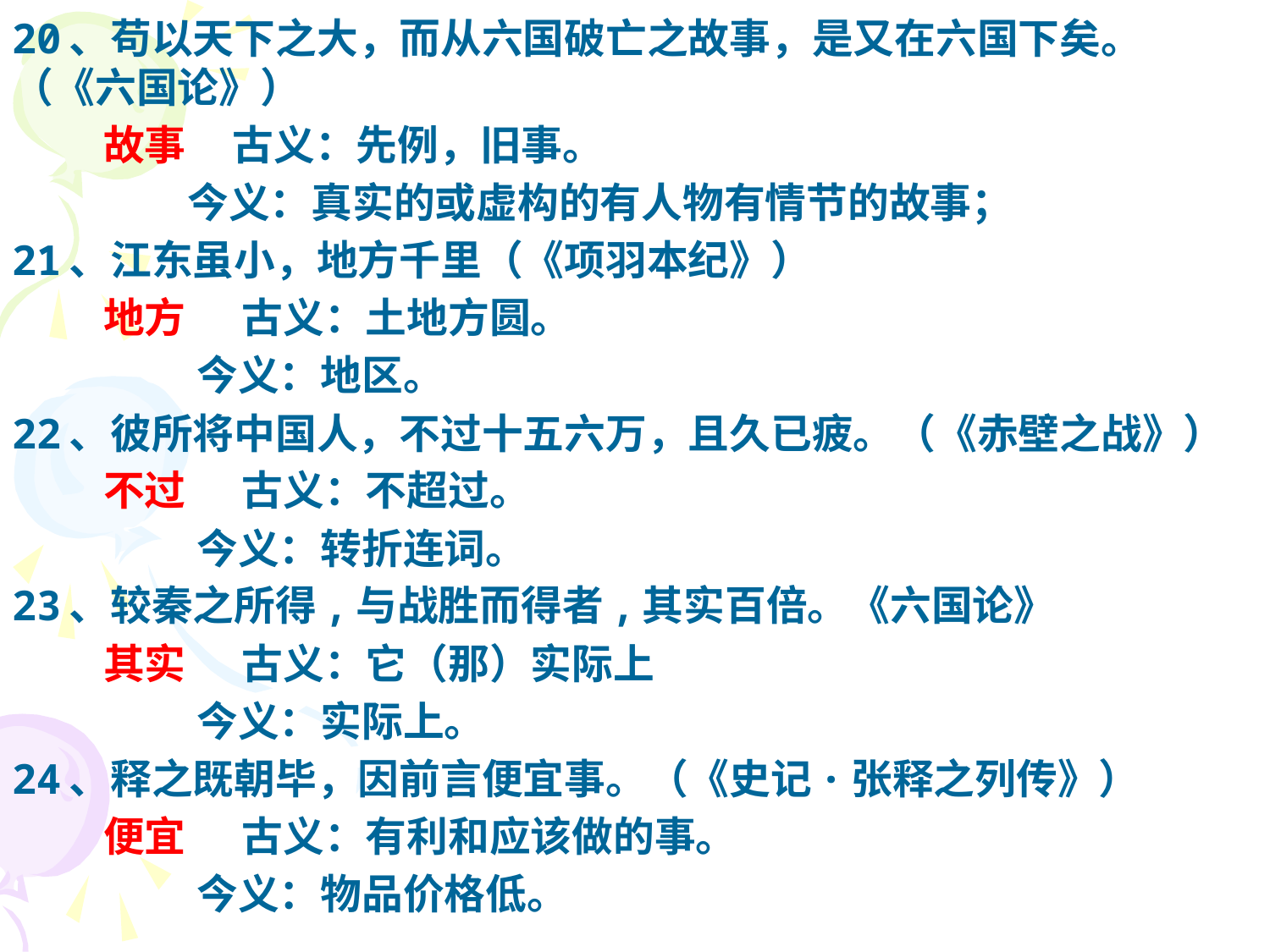

20、苟以天下之大，而从六国破亡之故事，是又在六国下矣。（《六国论》）
         故事     古义：先例，旧事。
                  今义：真实的或虚构的有人物有情节的故事；
21、江东虽小，地方千里（《项羽本纪》）
         地方      古义：土地方圆。
                   今义：地区。
22、彼所将中国人，不过十五六万，且久已疲。（《赤壁之战》）
         不过      古义：不超过。
                   今义：转折连词。
23、较秦之所得,与战胜而得者,其实百倍。《六国论》
         其实      古义：它（那）实际上
                   今义：实际上。
24、释之既朝毕，因前言便宜事。（《史记·张释之列传》）
         便宜      古义：有利和应该做的事。
                   今义：物品价格低。